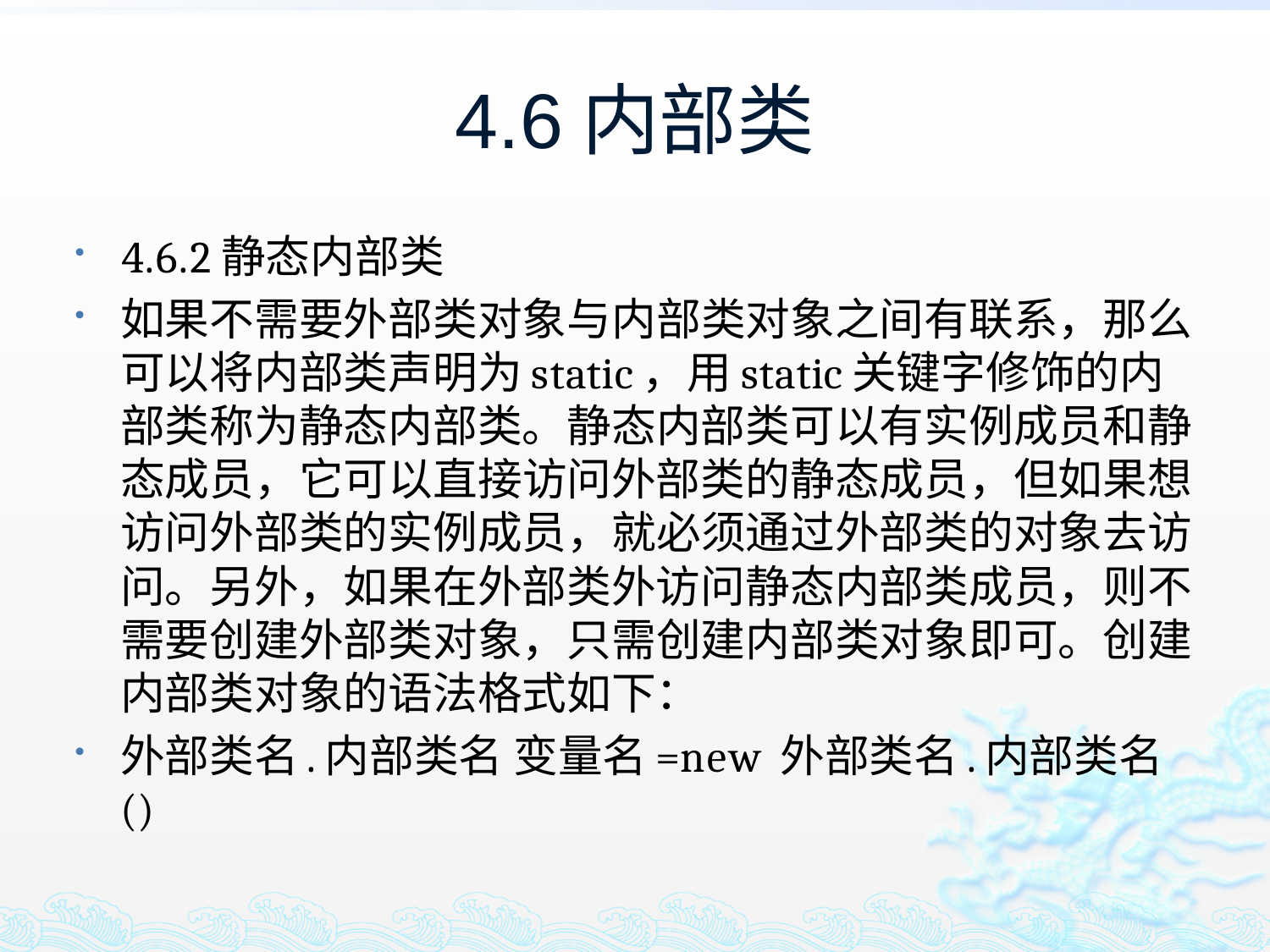

# 4.6内部类
4.6.2静态内部类
如果不需要外部类对象与内部类对象之间有联系，那么可以将内部类声明为static，用static关键字修饰的内部类称为静态内部类。静态内部类可以有实例成员和静态成员，它可以直接访问外部类的静态成员，但如果想访问外部类的实例成员，就必须通过外部类的对象去访问。另外，如果在外部类外访问静态内部类成员，则不需要创建外部类对象，只需创建内部类对象即可。创建内部类对象的语法格式如下：
外部类名.内部类名 变量名=new 外部类名.内部类名()